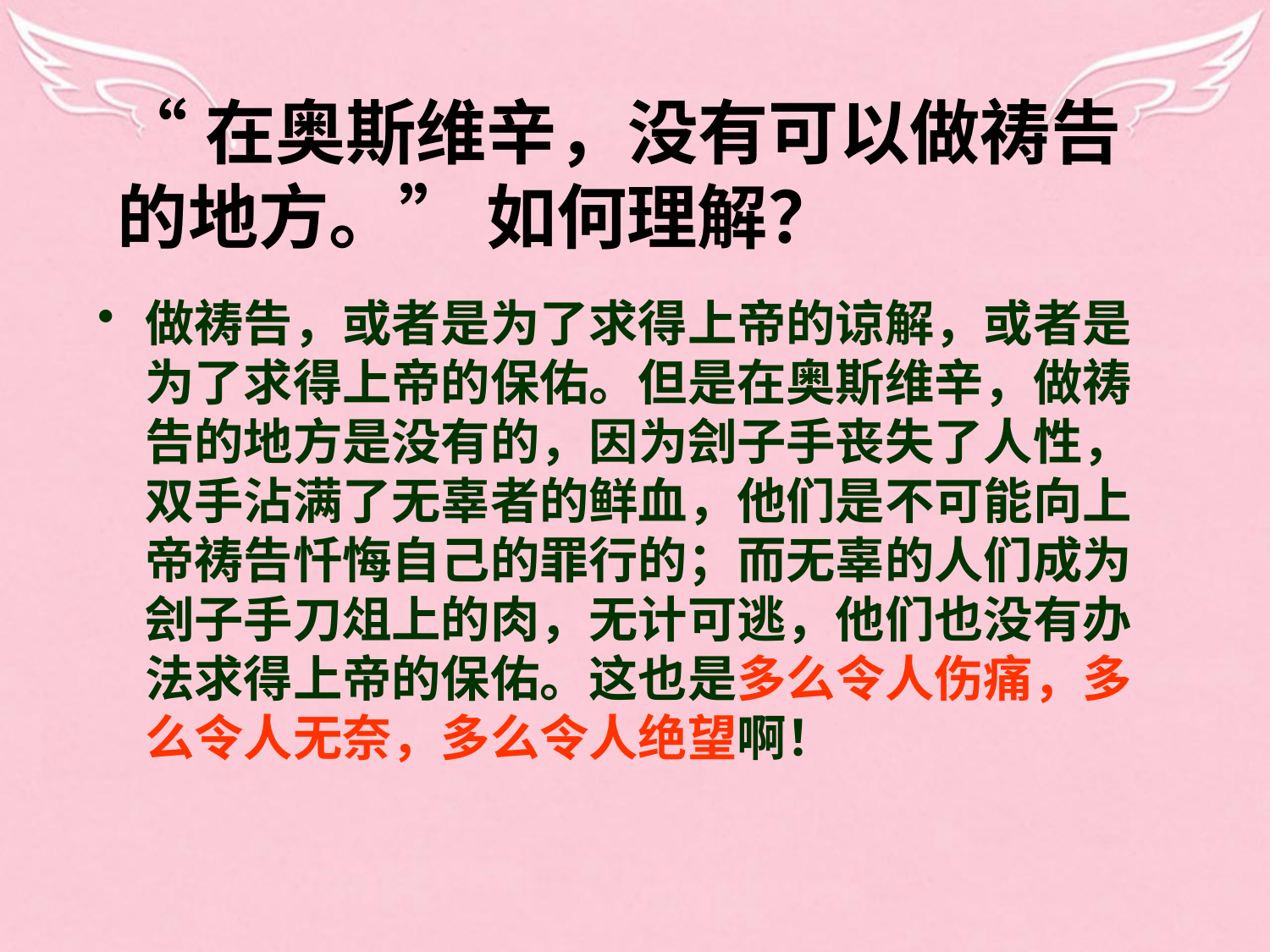

# “在奥斯维辛，没有可以做祷告的地方。” 如何理解？
做祷告，或者是为了求得上帝的谅解，或者是为了求得上帝的保佑。但是在奥斯维辛，做祷告的地方是没有的，因为刽子手丧失了人性，双手沾满了无辜者的鲜血，他们是不可能向上帝祷告忏悔自己的罪行的；而无辜的人们成为刽子手刀俎上的肉，无计可逃，他们也没有办法求得上帝的保佑。这也是多么令人伤痛，多么令人无奈，多么令人绝望啊！